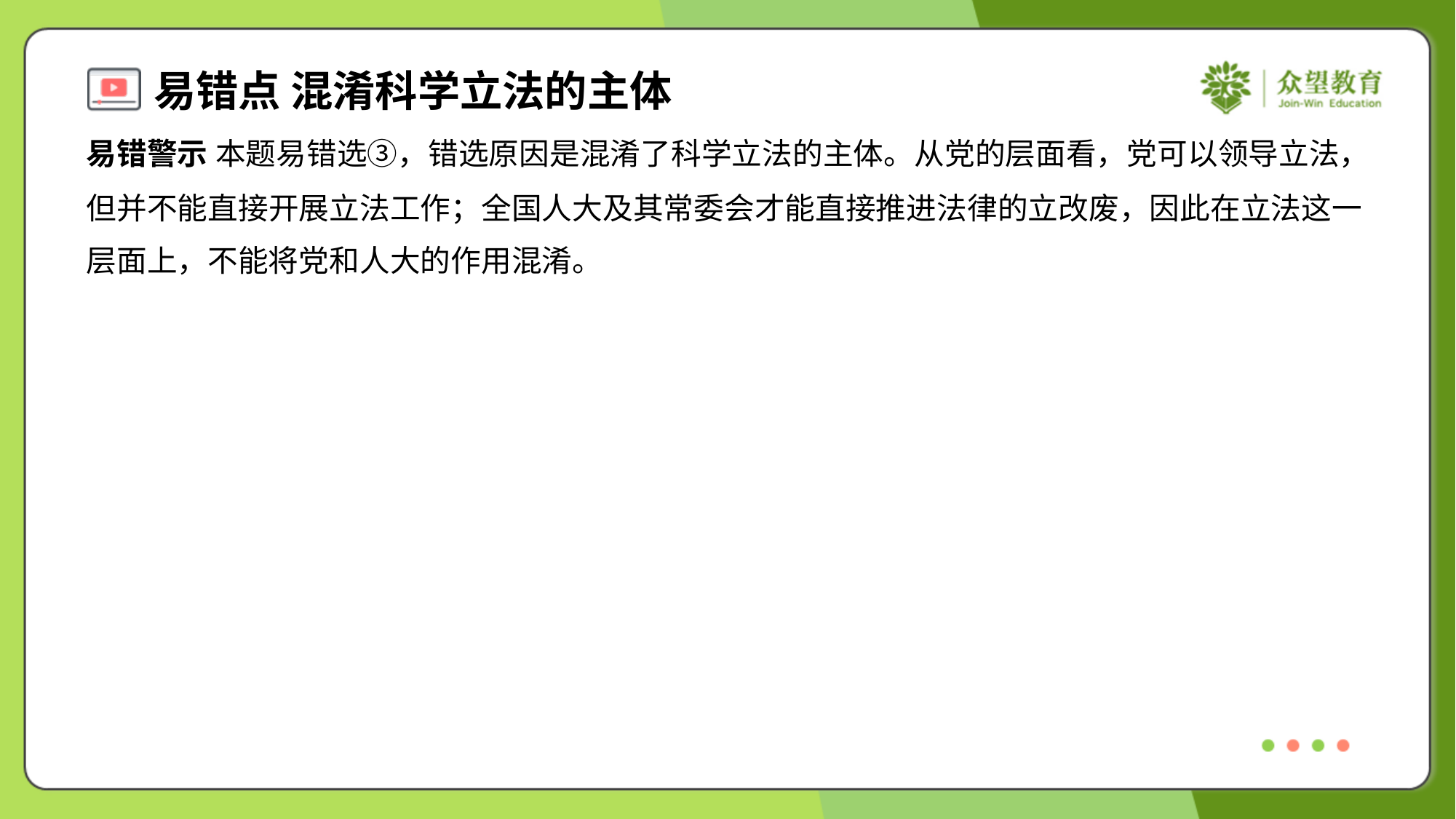

易错警示 本题易错选③，错选原因是混淆了科学立法的主体。从党的层面看，党可以领导立法，
但并不能直接开展立法工作；全国人大及其常委会才能直接推进法律的立改废，因此在立法这一
层面上，不能将党和人大的作用混淆。